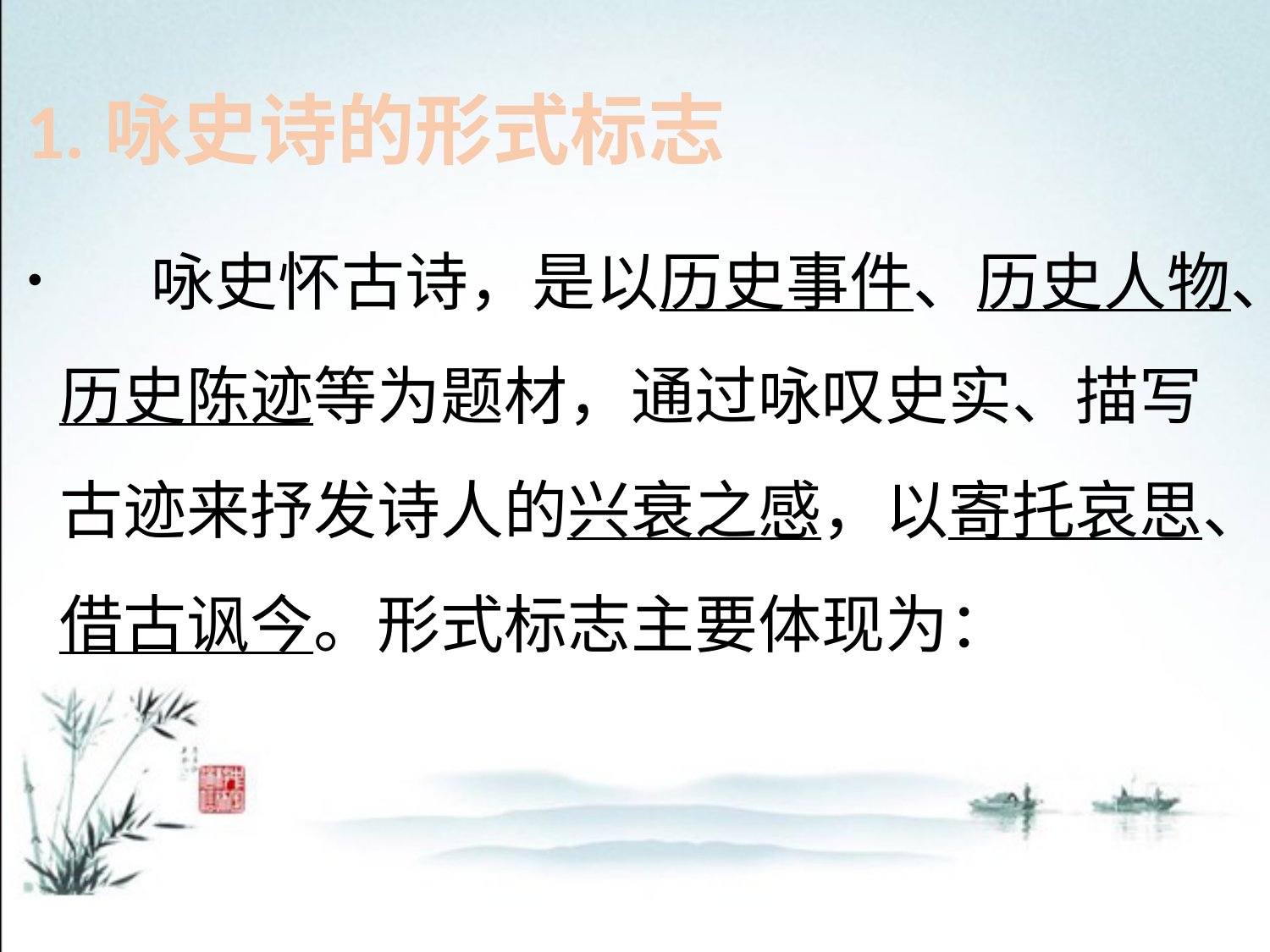

1.咏史诗的形式标志
　　咏史怀古诗，是以历史事件、历史人物、历史陈迹等为题材，通过咏叹史实、描写古迹来抒发诗人的兴衰之感，以寄托哀思、借古讽今。形式标志主要体现为：